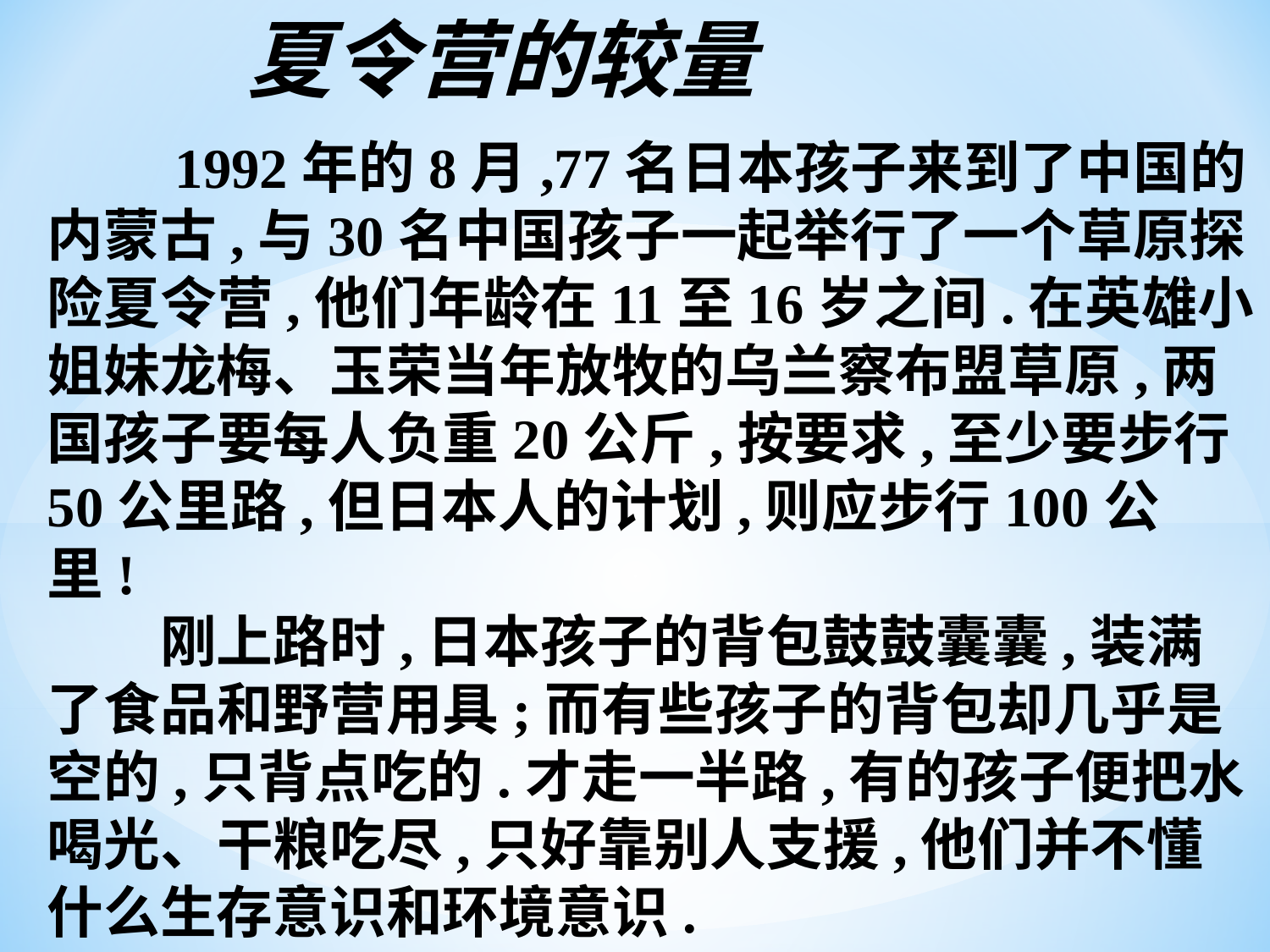

夏令营的较量
         1992年的8月,77名日本孩子来到了中国的内蒙古,与30名中国孩子一起举行了一个草原探险夏令营,他们年龄在11至16岁之间.在英雄小姐妹龙梅、玉荣当年放牧的乌兰察布盟草原,两国孩子要每人负重20公斤,按要求,至少要步行50公里路,但日本人的计划,则应步行100公里! 
       刚上路时,日本孩子的背包鼓鼓囊囊,装满了食品和野营用具;而有些孩子的背包却几乎是空的,只背点吃的.才走一半路,有的孩子便把水喝光、干粮吃尽,只好靠别人支援,他们并不懂什么生存意识和环境意识.